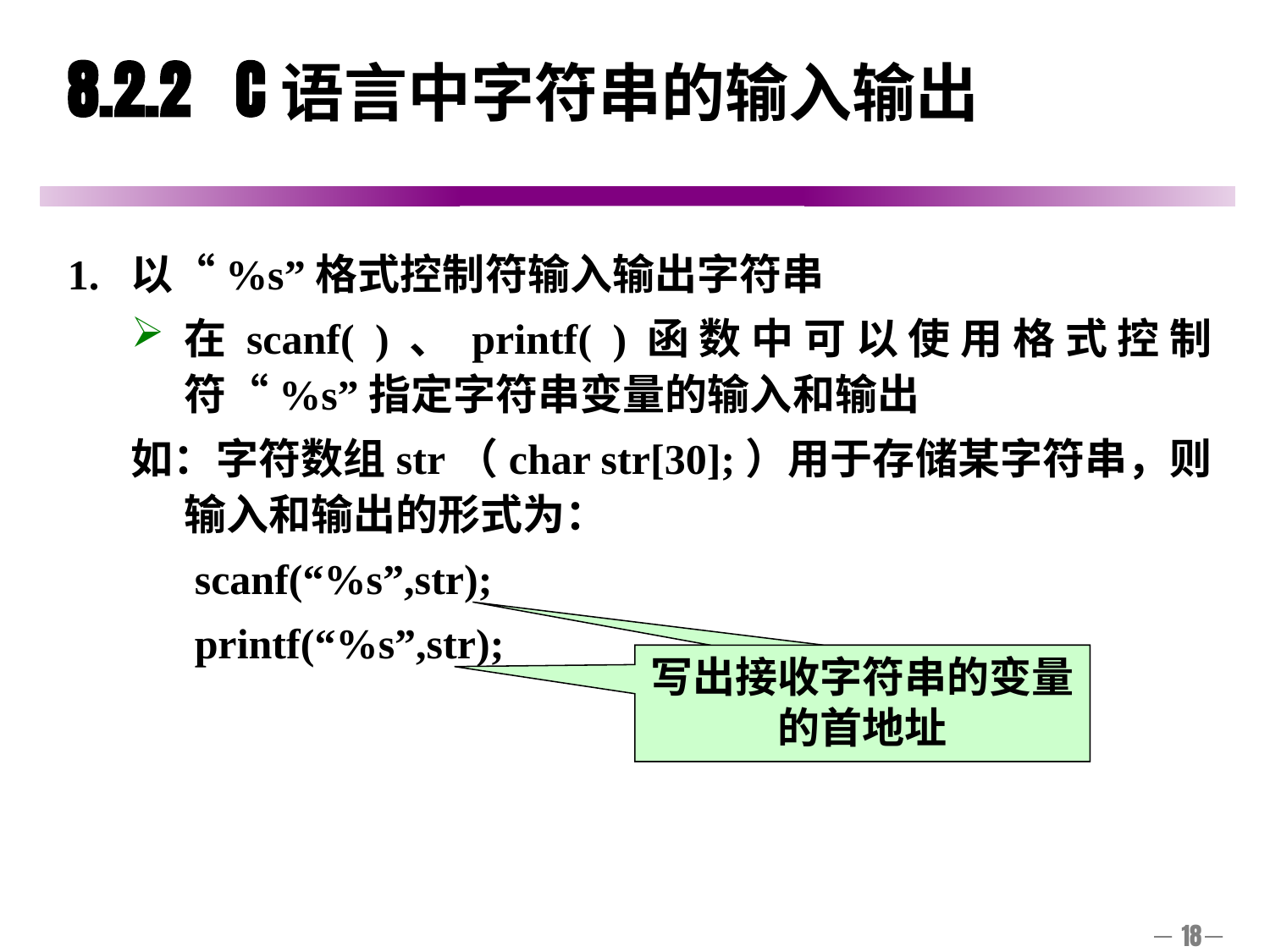

# 8.2.2   C语言中字符串的输入输出
1.  以“%s”格式控制符输入输出字符串
在scanf( )、printf( )函数中可以使用格式控制符“%s”指定字符串变量的输入和输出
如：字符数组str（char str[30];）用于存储某字符串，则输入和输出的形式为：
            scanf(“%s”,str);
            printf(“%s”,str);

写出接收字符串的变量的首地址
－18－